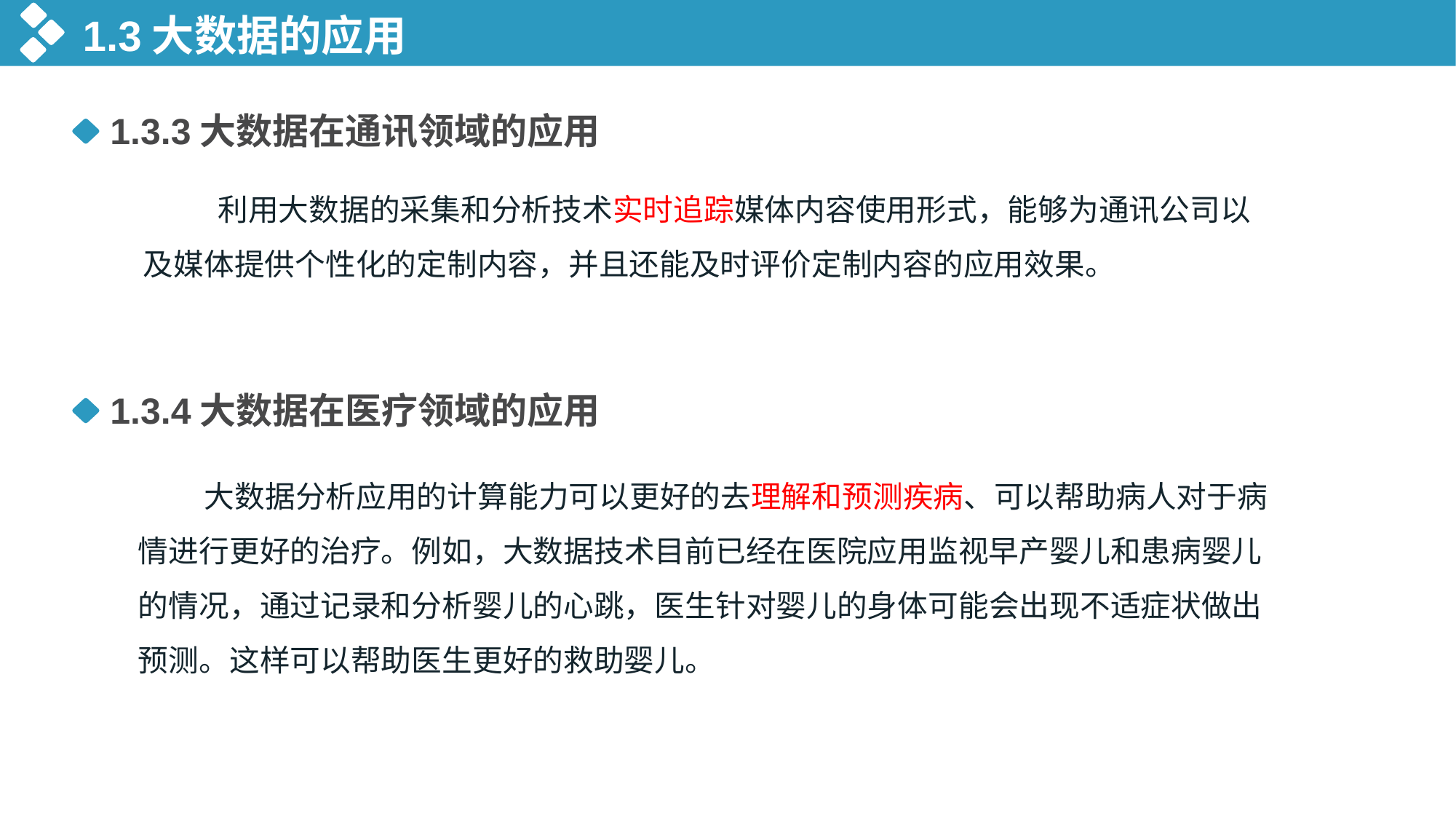

1.3大数据的应用
1.3.3大数据在通讯领域的应用

          利用大数据的采集和分析技术实时追踪媒体内容使用形式，能够为通讯公司以及媒体提供个性化的定制内容，并且还能及时评价定制内容的应用效果。
1.3.4大数据在医疗领域的应用

    大数据分析应用的计算能力可以更好的去理解和预测疾病、可以帮助病人对于病情进行更好的治疗。例如，大数据技术目前已经在医院应用监视早产婴儿和患病婴儿的情况，通过记录和分析婴儿的心跳，医生针对婴儿的身体可能会出现不适症状做出预测。这样可以帮助医生更好的救助婴儿。